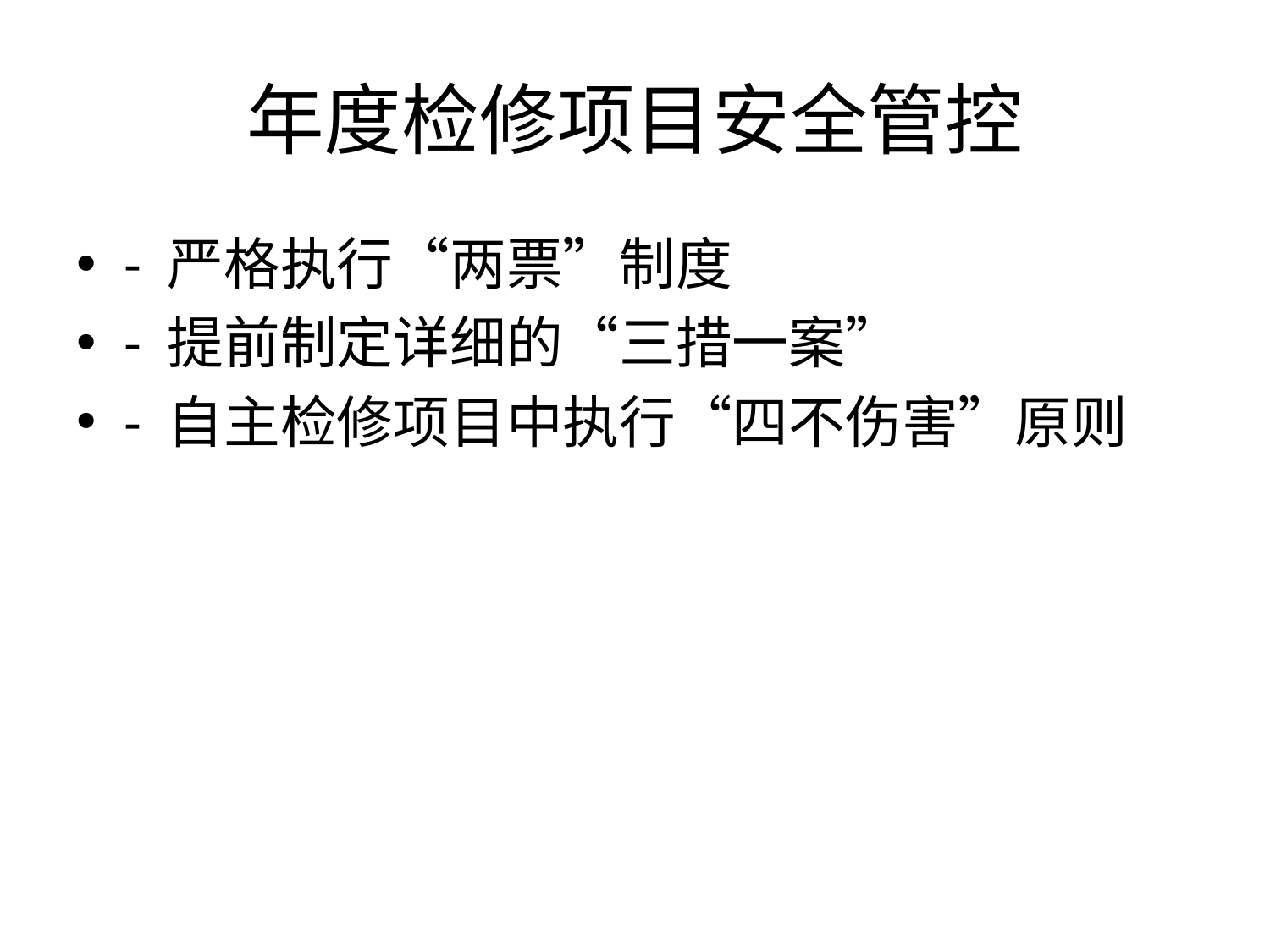

# 年度检修项目安全管控
- 严格执行“两票”制度
- 提前制定详细的“三措一案”
- 自主检修项目中执行“四不伤害”原则